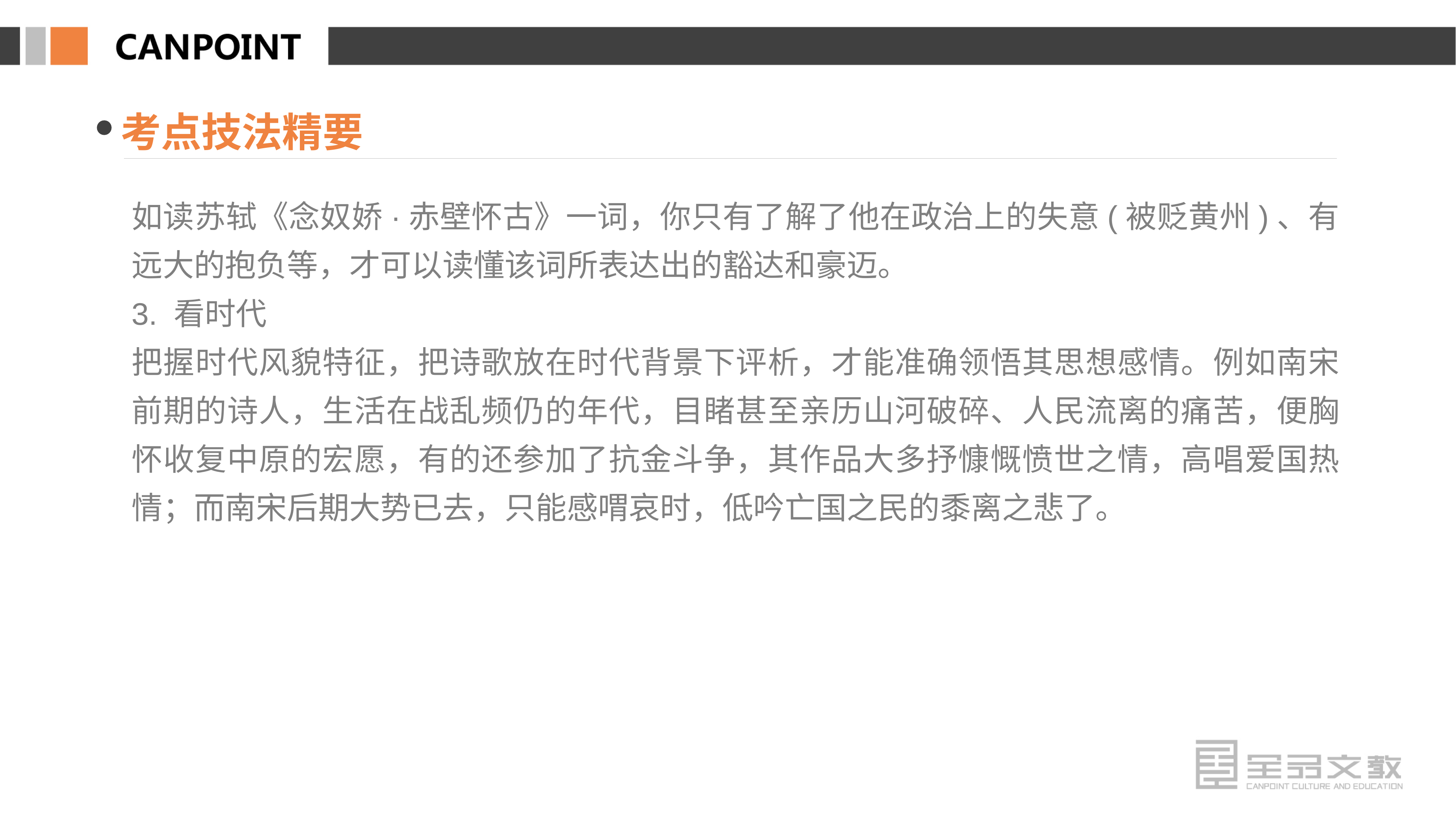

考点技法精要

如读苏轼《念奴娇·赤壁怀古》一词，你只有了解了他在政治上的失意(被贬黄州)、有远大的抱负等，才可以读懂该词所表达出的豁达和豪迈。
3. 看时代
把握时代风貌特征，把诗歌放在时代背景下评析，才能准确领悟其思想感情。例如南宋前期的诗人，生活在战乱频仍的年代，目睹甚至亲历山河破碎、人民流离的痛苦，便胸怀收复中原的宏愿，有的还参加了抗金斗争，其作品大多抒慷慨愤世之情，高唱爱国热情；而南宋后期大势已去，只能感喟哀时，低吟亡国之民的黍离之悲了。